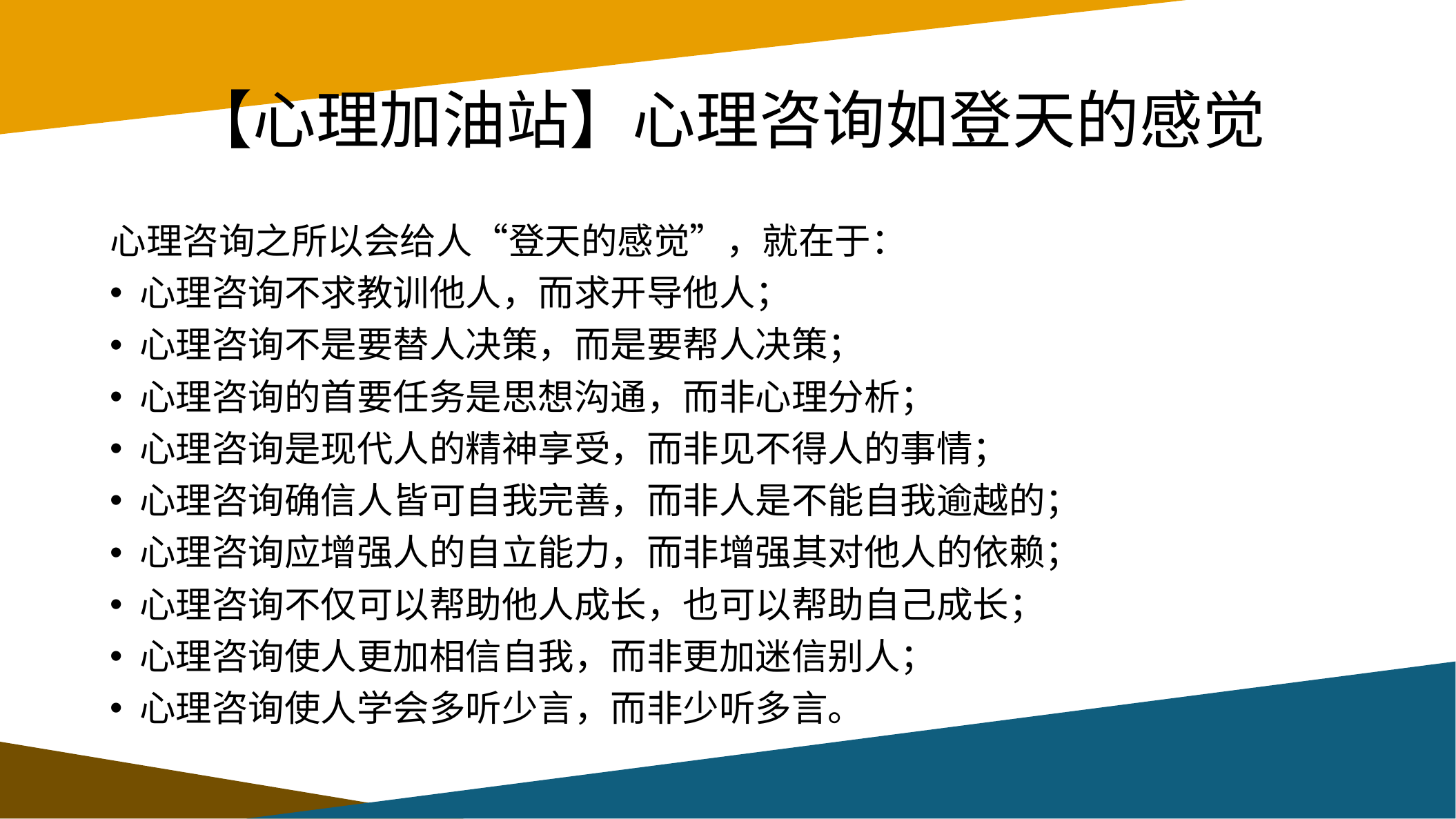

# 【心理加油站】心理咨询如登天的感觉
心理咨询之所以会给人“登天的感觉”，就在于：
心理咨询不求教训他人，而求开导他人；
心理咨询不是要替人决策，而是要帮人决策；
心理咨询的首要任务是思想沟通，而非心理分析；
心理咨询是现代人的精神享受，而非见不得人的事情；
心理咨询确信人皆可自我完善，而非人是不能自我逾越的；
心理咨询应增强人的自立能力，而非增强其对他人的依赖；
心理咨询不仅可以帮助他人成长，也可以帮助自己成长；
心理咨询使人更加相信自我，而非更加迷信别人；
心理咨询使人学会多听少言，而非少听多言。